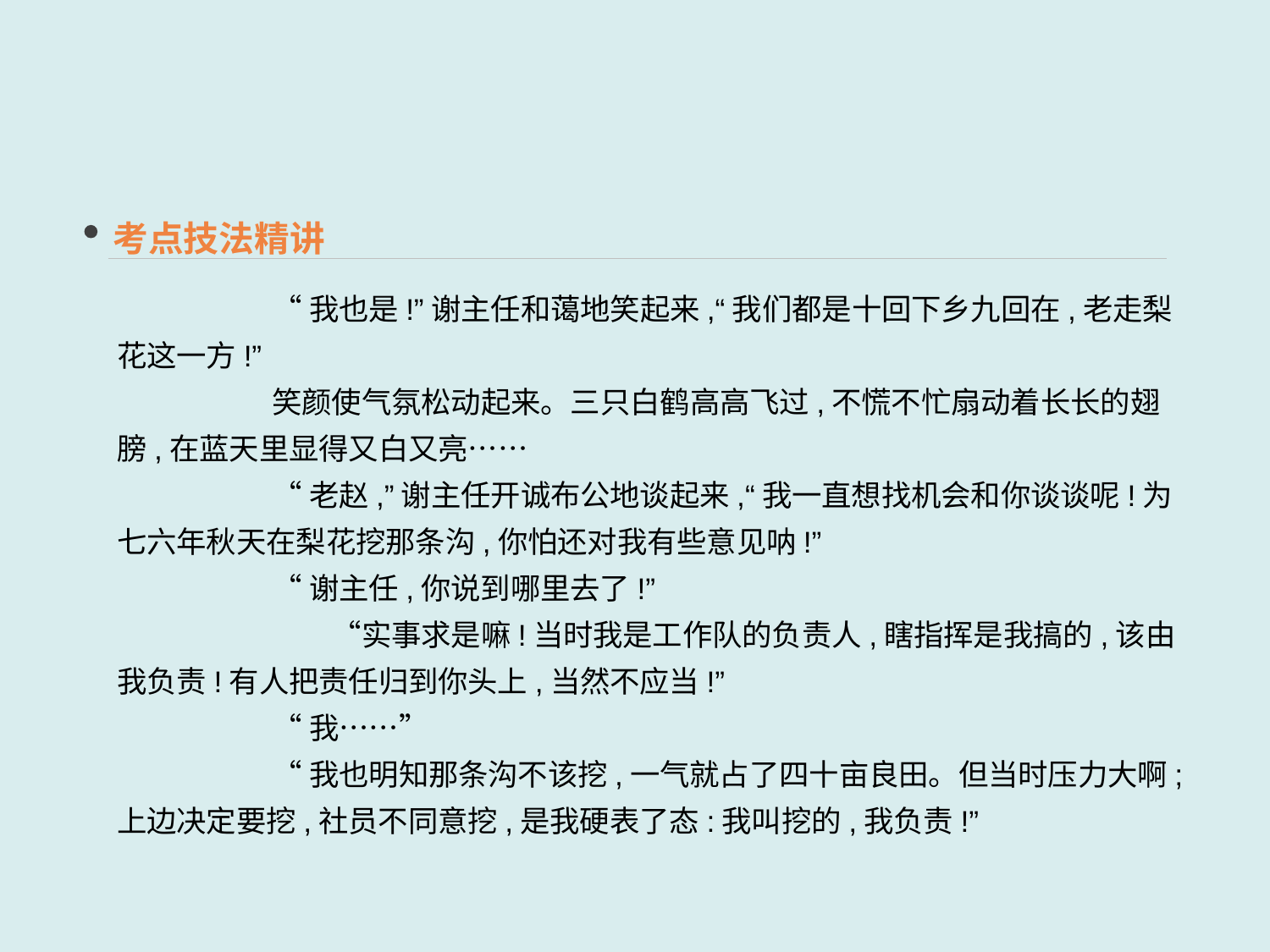

考点技法精讲

“我也是!”谢主任和蔼地笑起来,“我们都是十回下乡九回在,老走梨花这一方!”
笑颜使气氛松动起来。三只白鹤高高飞过,不慌不忙扇动着长长的翅膀,在蓝天里显得又白又亮……
“老赵,”谢主任开诚布公地谈起来,“我一直想找机会和你谈谈呢!为七六年秋天在梨花挖那条沟,你怕还对我有些意见呐!”
“谢主任,你说到哪里去了!”
　　“实事求是嘛!当时我是工作队的负责人,瞎指挥是我搞的,该由我负责!有人把责任归到你头上,当然不应当!”
“我……”
“我也明知那条沟不该挖,一气就占了四十亩良田。但当时压力大啊;上边决定要挖,社员不同意挖,是我硬表了态:我叫挖的,我负责!”